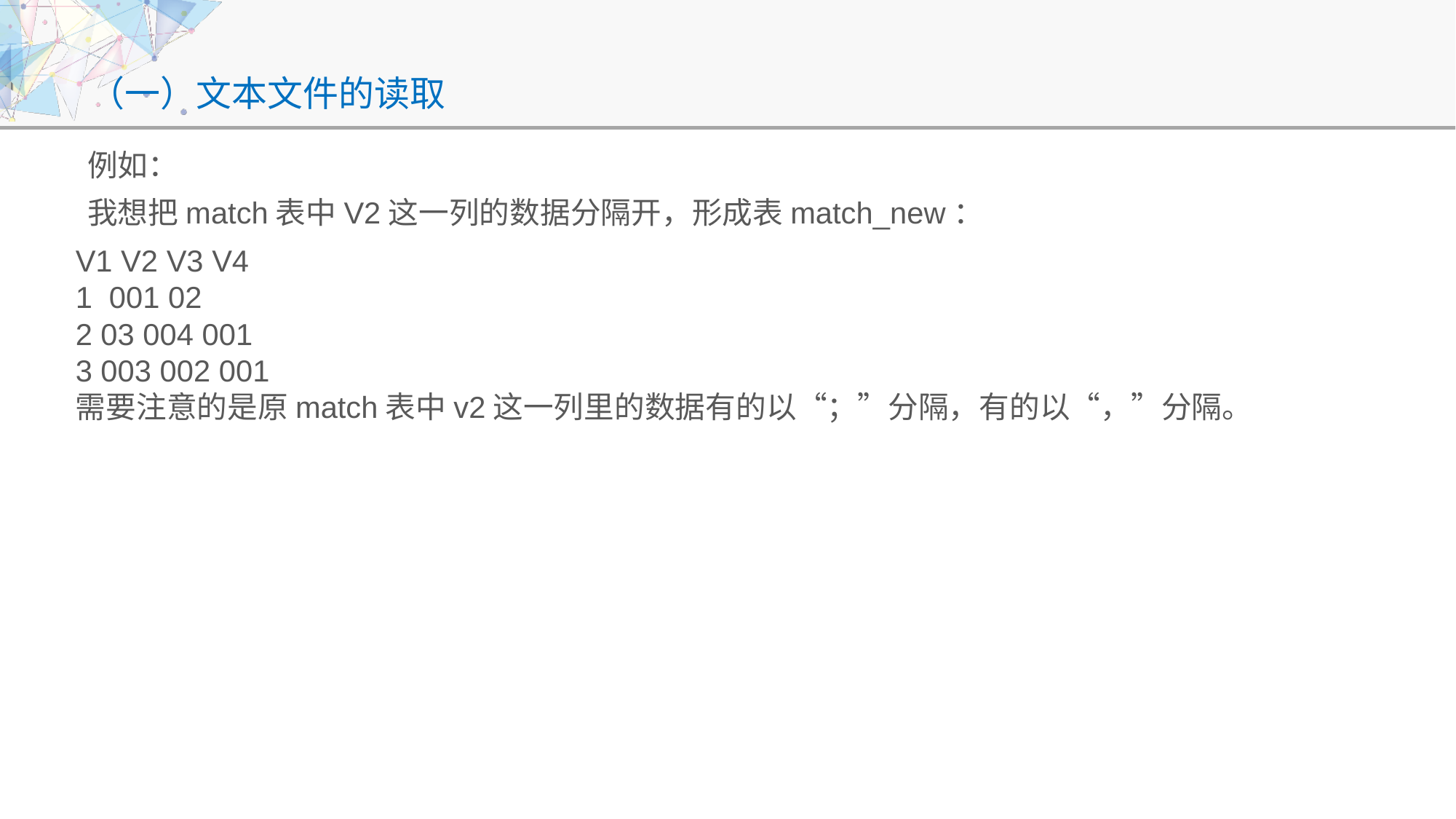

# （一）文本文件的读取
例如：
我想把match表中V2这一列的数据分隔开，形成表match_new：

V1 V2 V3 V4
1  001 02
2 03 004 001
3 003 002 001
需要注意的是原match表中v2这一列里的数据有的以“；”分隔，有的以“，”分隔。